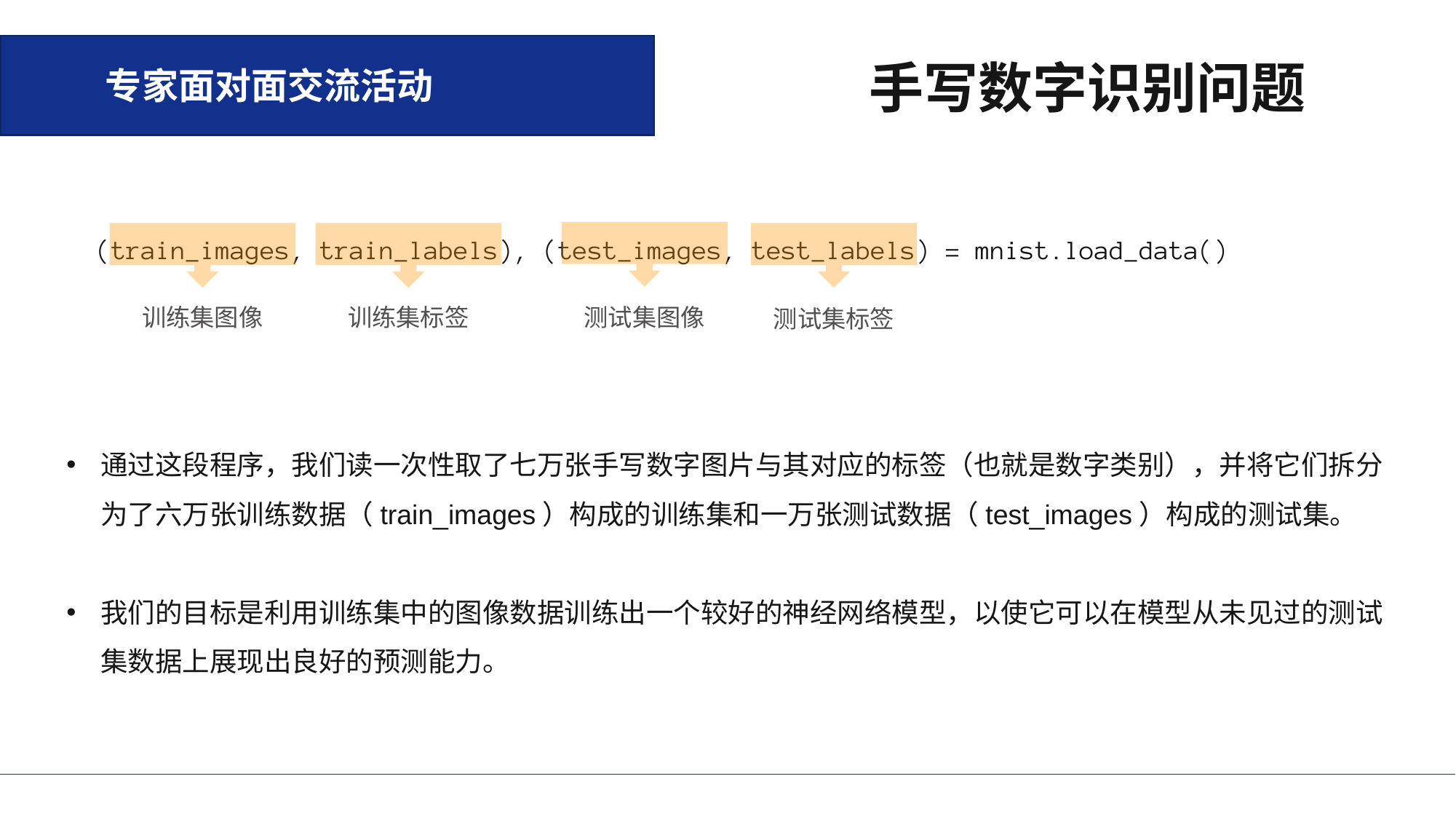

专家面对面交流活动
手写数字识别问题
(train_images, train_labels), (test_images, test_labels) = mnist.load_data()

训练集图像
训练集标签
测试集图像
测试集标签
通过这段程序，我们读一次性取了七万张手写数字图片与其对应的标签（也就是数字类别），并将它们拆分为了六万张训练数据（train_images）构成的训练集和一万张测试数据（test_images）构成的测试集。

我们的目标是利用训练集中的图像数据训练出一个较好的神经网络模型，以使它可以在模型从未见过的测试集数据上展现出良好的预测能力。